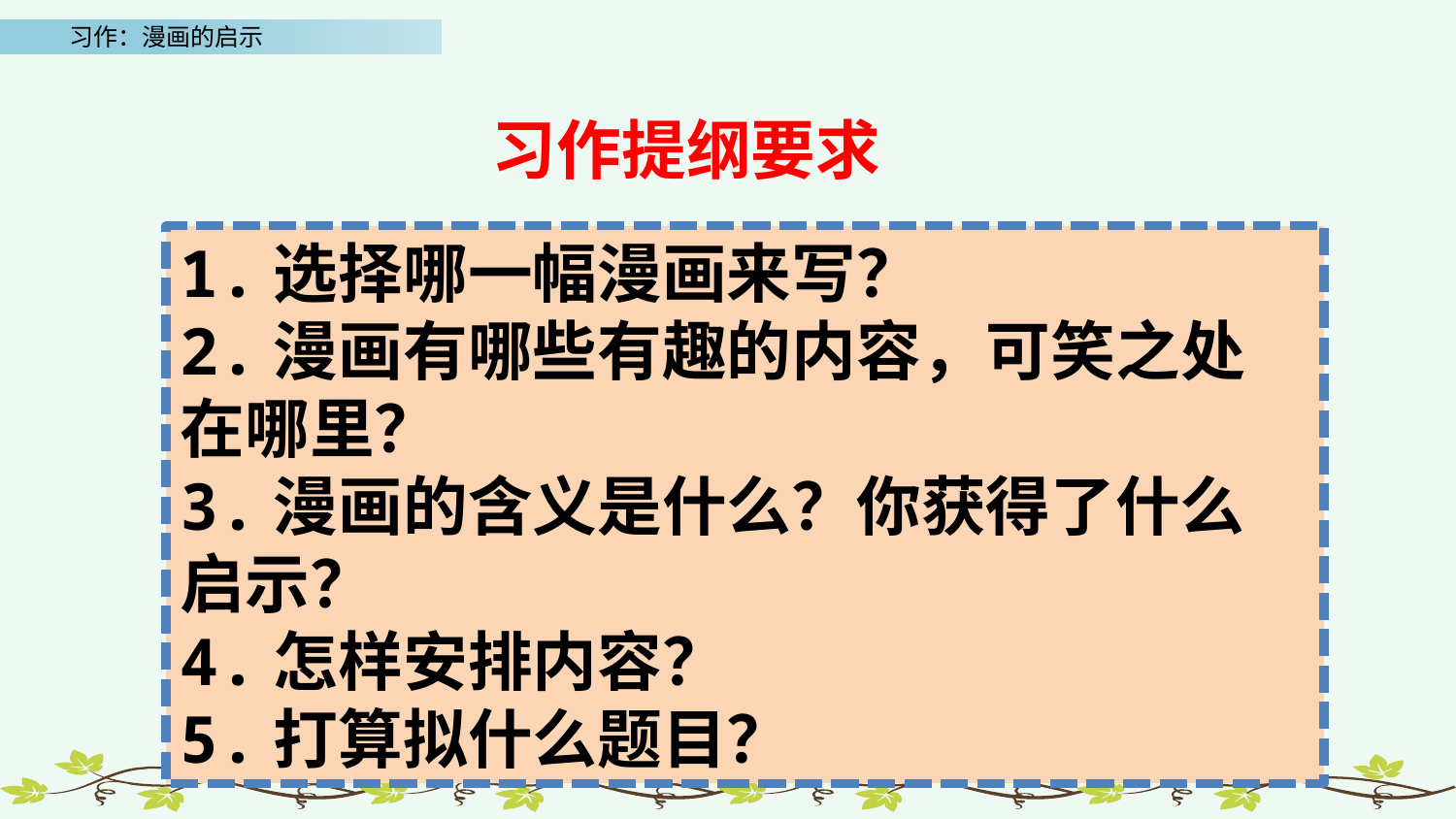

习作提纲要求
1.选择哪一幅漫画来写？
2.漫画有哪些有趣的内容，可笑之处在哪里？
3.漫画的含义是什么？你获得了什么启示？
4.怎样安排内容？
5.打算拟什么题目？